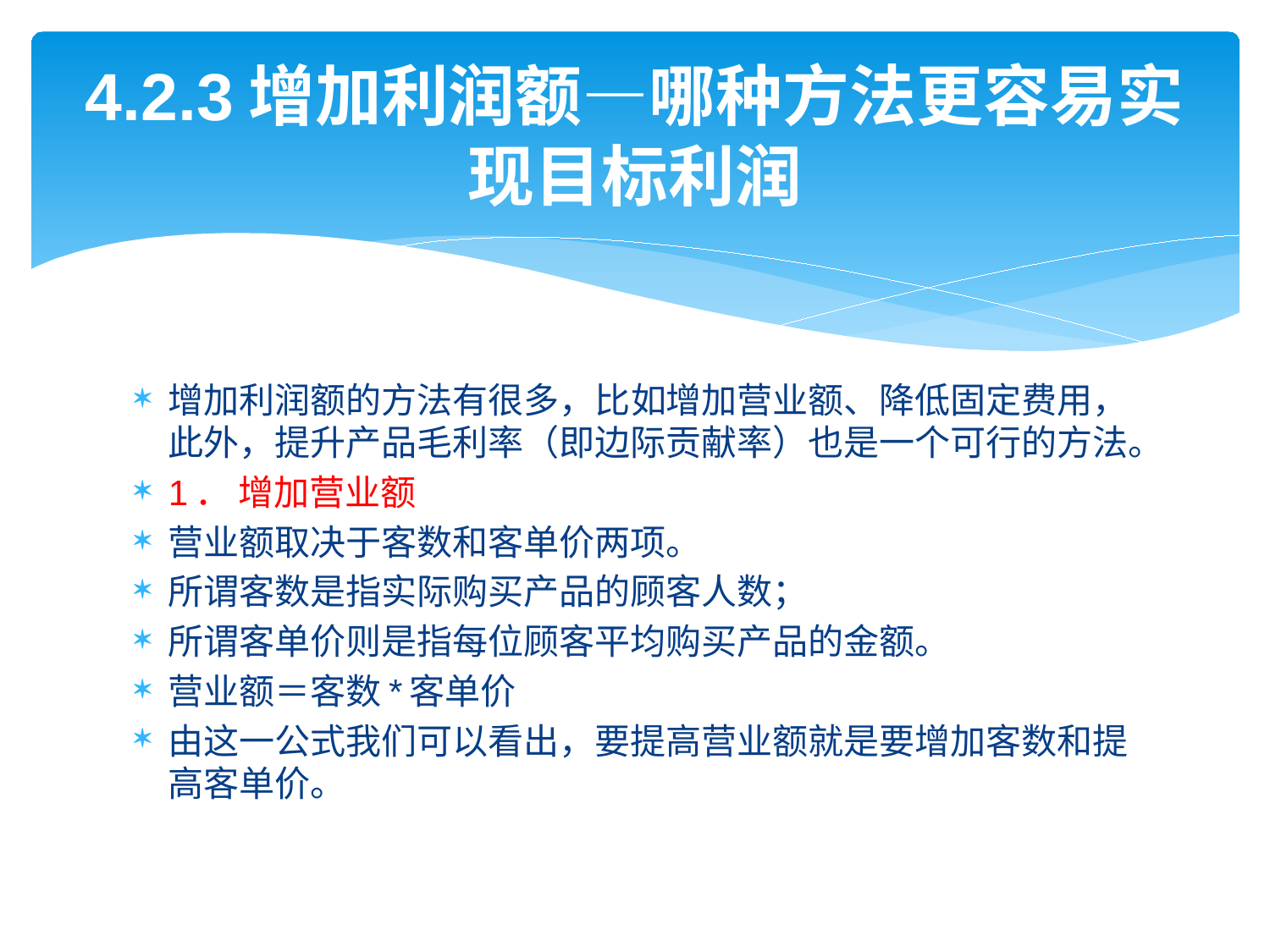

# 4.2.3增加利润额—哪种方法更容易实现目标利润
增加利润额的方法有很多，比如增加营业额、降低固定费用，此外，提升产品毛利率（即边际贡献率）也是一个可行的方法。
1． 增加营业额
营业额取决于客数和客单价两项。
所谓客数是指实际购买产品的顾客人数；
所谓客单价则是指每位顾客平均购买产品的金额。
营业额＝客数*客单价
由这一公式我们可以看出，要提高营业额就是要增加客数和提高客单价。